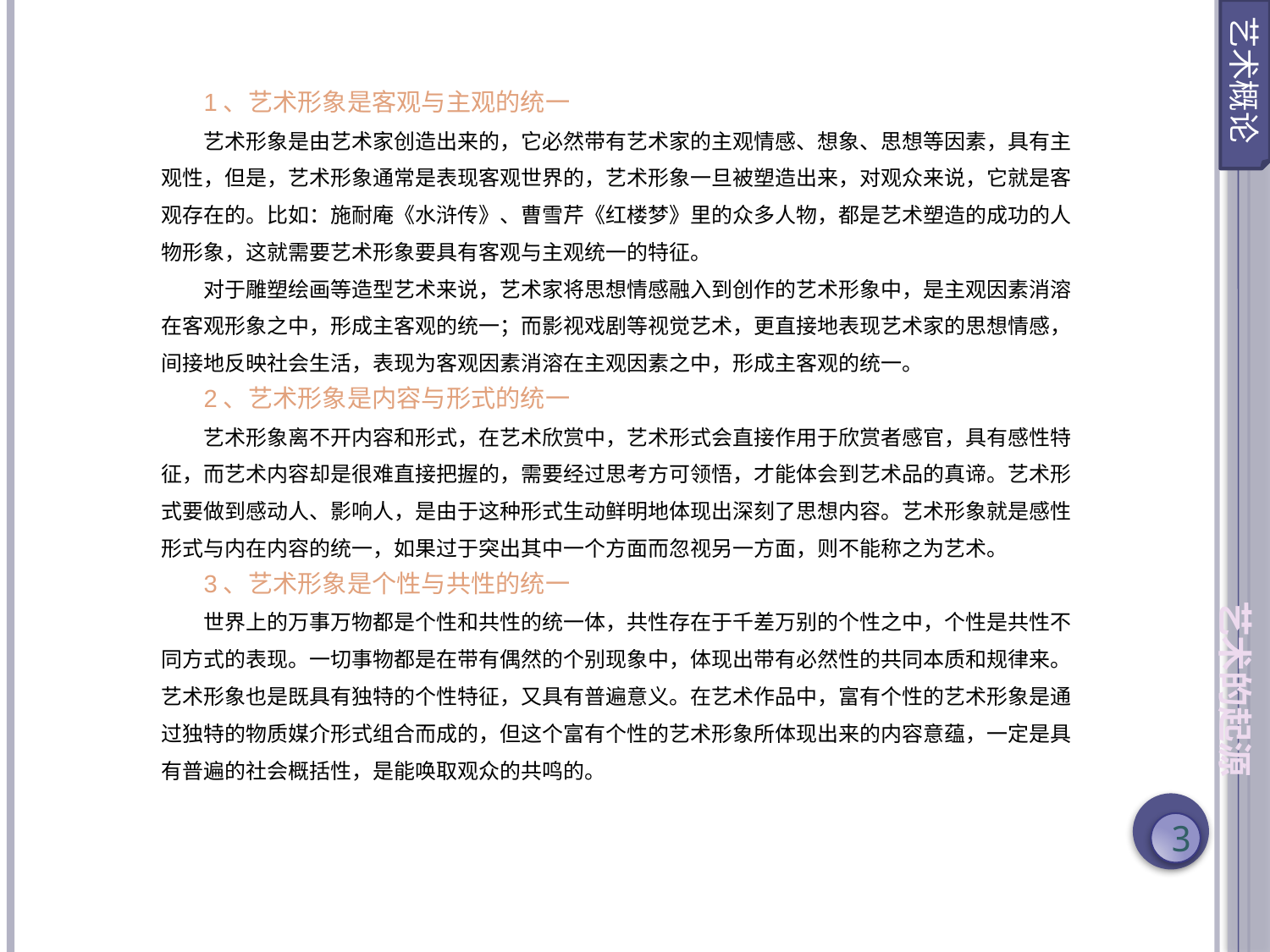

艺术概论
1、艺术形象是客观与主观的统一
艺术形象是由艺术家创造出来的，它必然带有艺术家的主观情感、想象、思想等因素，具有主观性，但是，艺术形象通常是表现客观世界的，艺术形象一旦被塑造出来，对观众来说，它就是客观存在的。比如：施耐庵《水浒传》、曹雪芹《红楼梦》里的众多人物，都是艺术塑造的成功的人物形象，这就需要艺术形象要具有客观与主观统一的特征。
对于雕塑绘画等造型艺术来说，艺术家将思想情感融入到创作的艺术形象中，是主观因素消溶在客观形象之中，形成主客观的统一；而影视戏剧等视觉艺术，更直接地表现艺术家的思想情感，间接地反映社会生活，表现为客观因素消溶在主观因素之中，形成主客观的统一。
2、艺术形象是内容与形式的统一
艺术形象离不开内容和形式，在艺术欣赏中，艺术形式会直接作用于欣赏者感官，具有感性特征，而艺术内容却是很难直接把握的，需要经过思考方可领悟，才能体会到艺术品的真谛。艺术形式要做到感动人、影响人，是由于这种形式生动鲜明地体现出深刻了思想内容。艺术形象就是感性形式与内在内容的统一，如果过于突出其中一个方面而忽视另一方面，则不能称之为艺术。
3、艺术形象是个性与共性的统一
世界上的万事万物都是个性和共性的统一体，共性存在于千差万别的个性之中，个性是共性不同方式的表现。一切事物都是在带有偶然的个别现象中，体现出带有必然性的共同本质和规律来。艺术形象也是既具有独特的个性特征，又具有普遍意义。在艺术作品中，富有个性的艺术形象是通过独特的物质媒介形式组合而成的，但这个富有个性的艺术形象所体现出来的内容意蕴，一定是具有普遍的社会概括性，是能唤取观众的共鸣的。
艺术的起源
3